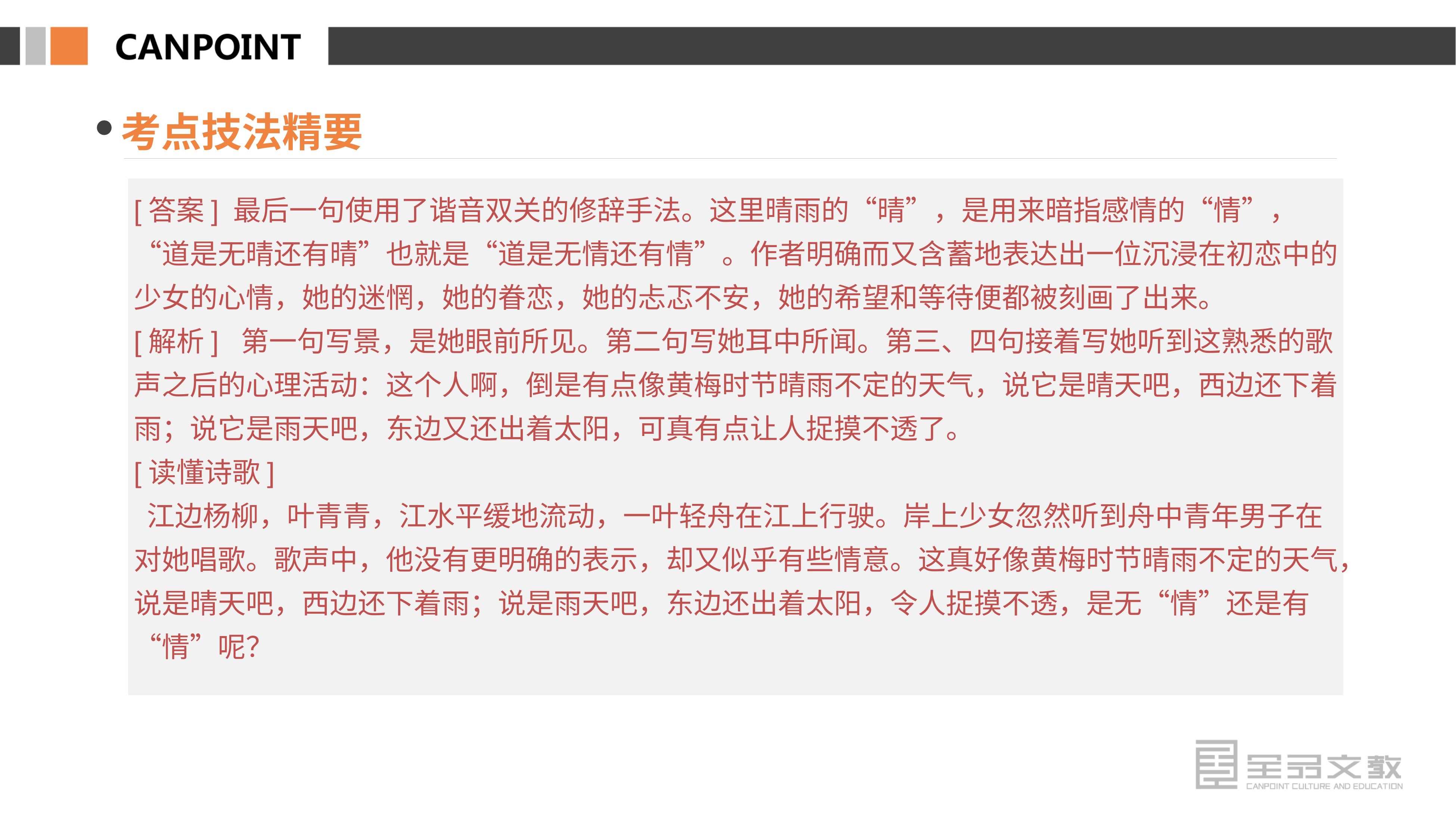

考点技法精要

[答案] 最后一句使用了谐音双关的修辞手法。这里晴雨的“晴”，是用来暗指感情的“情”，“道是无晴还有晴”也就是“道是无情还有情”。作者明确而又含蓄地表达出一位沉浸在初恋中的少女的心情，她的迷惘，她的眷恋，她的忐忑不安，她的希望和等待便都被刻画了出来。
[解析]  第一句写景，是她眼前所见。第二句写她耳中所闻。第三、四句接着写她听到这熟悉的歌声之后的心理活动：这个人啊，倒是有点像黄梅时节晴雨不定的天气，说它是晴天吧，西边还下着雨；说它是雨天吧，东边又还出着太阳，可真有点让人捉摸不透了。
[读懂诗歌]
 江边杨柳，叶青青，江水平缓地流动，一叶轻舟在江上行驶。岸上少女忽然听到舟中青年男子在对她唱歌。歌声中，他没有更明确的表示，却又似乎有些情意。这真好像黄梅时节晴雨不定的天气，说是晴天吧，西边还下着雨；说是雨天吧，东边还出着太阳，令人捉摸不透，是无“情”还是有“情”呢？